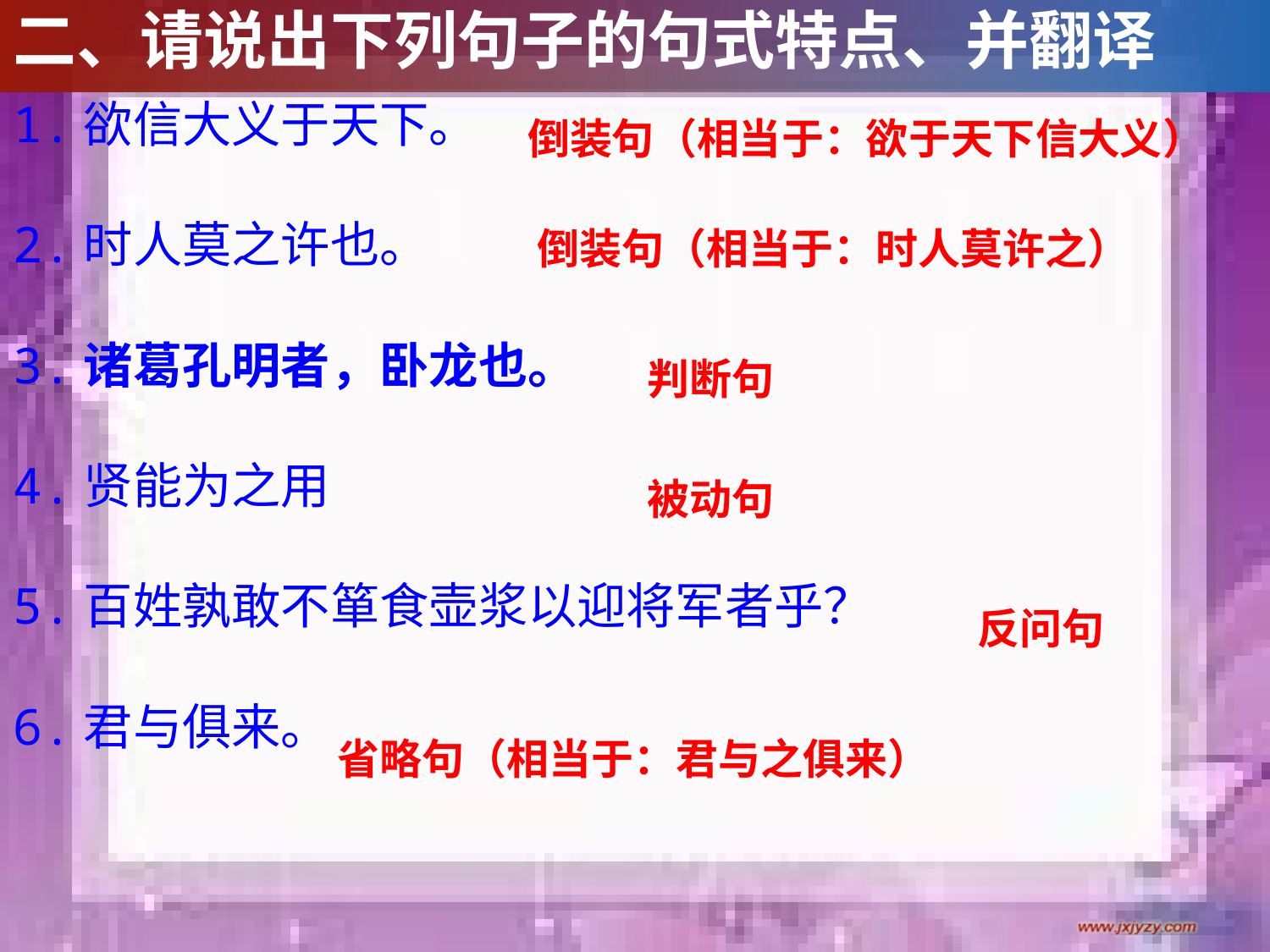

# 二、请说出下列句子的句式特点、并翻译
1.欲信大义于天下。

2.时人莫之许也。

3.诸葛孔明者，卧龙也。

4.贤能为之用

5.百姓孰敢不箪食壶浆以迎将军者乎？

6.君与俱来。

倒装句（相当于：欲于天下信大义）
倒装句（相当于：时人莫许之）

判断句
被动句

反问句
 省略句（相当于：君与之俱来）